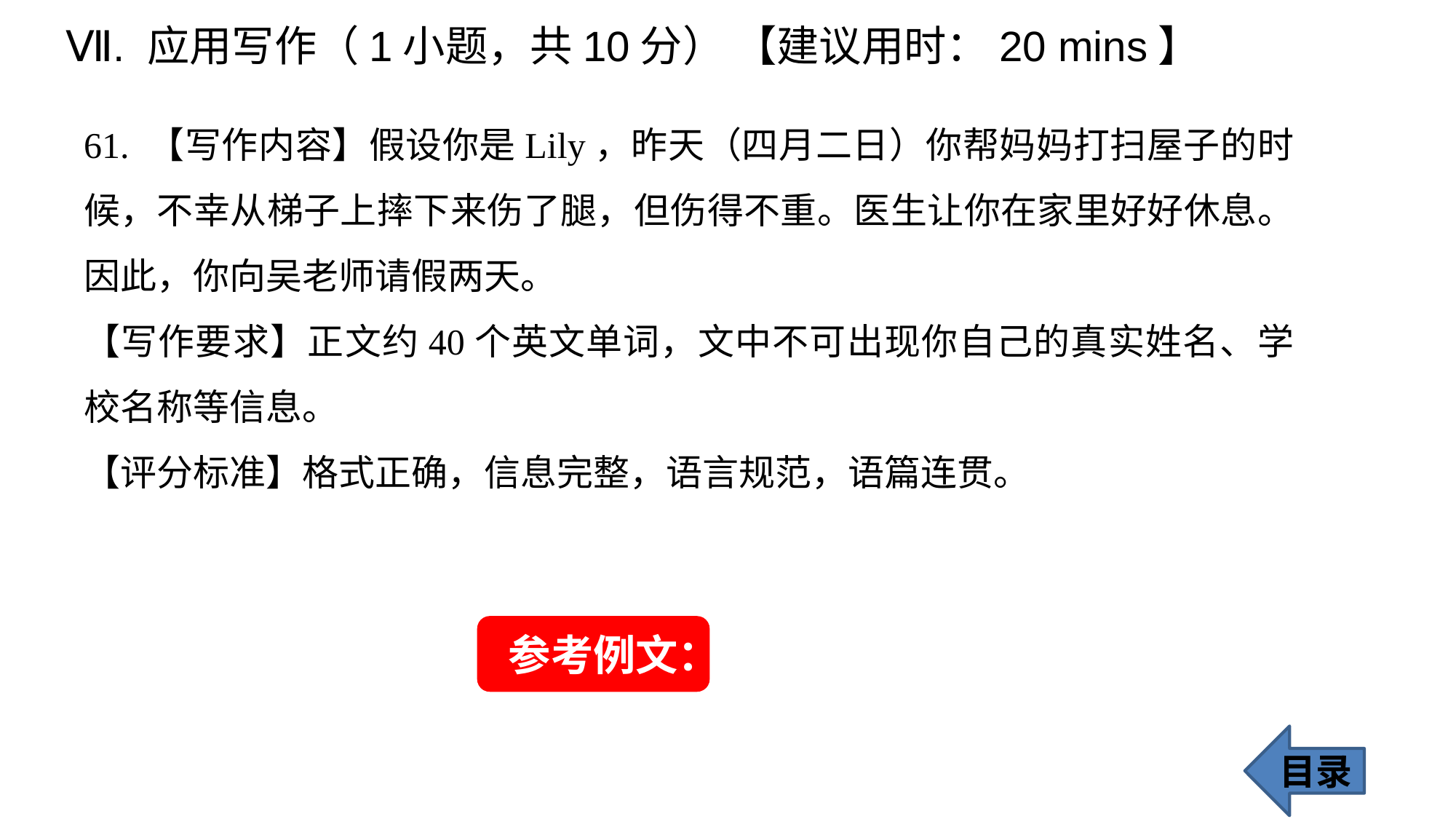

Ⅶ. 应用写作（1小题，共10分） 【建议用时：20 mins】
61. 【写作内容】假设你是Lily，昨天（四月二日）你帮妈妈打扫屋子的时候，不幸从梯子上摔下来伤了腿，但伤得不重。医生让你在家里好好休息。因此，你向吴老师请假两天。
【写作要求】正文约40个英文单词，文中不可出现你自己的真实姓名、学校名称等信息。
【评分标准】格式正确，信息完整，语言规范，语篇连贯。
参考例文：
目录
56